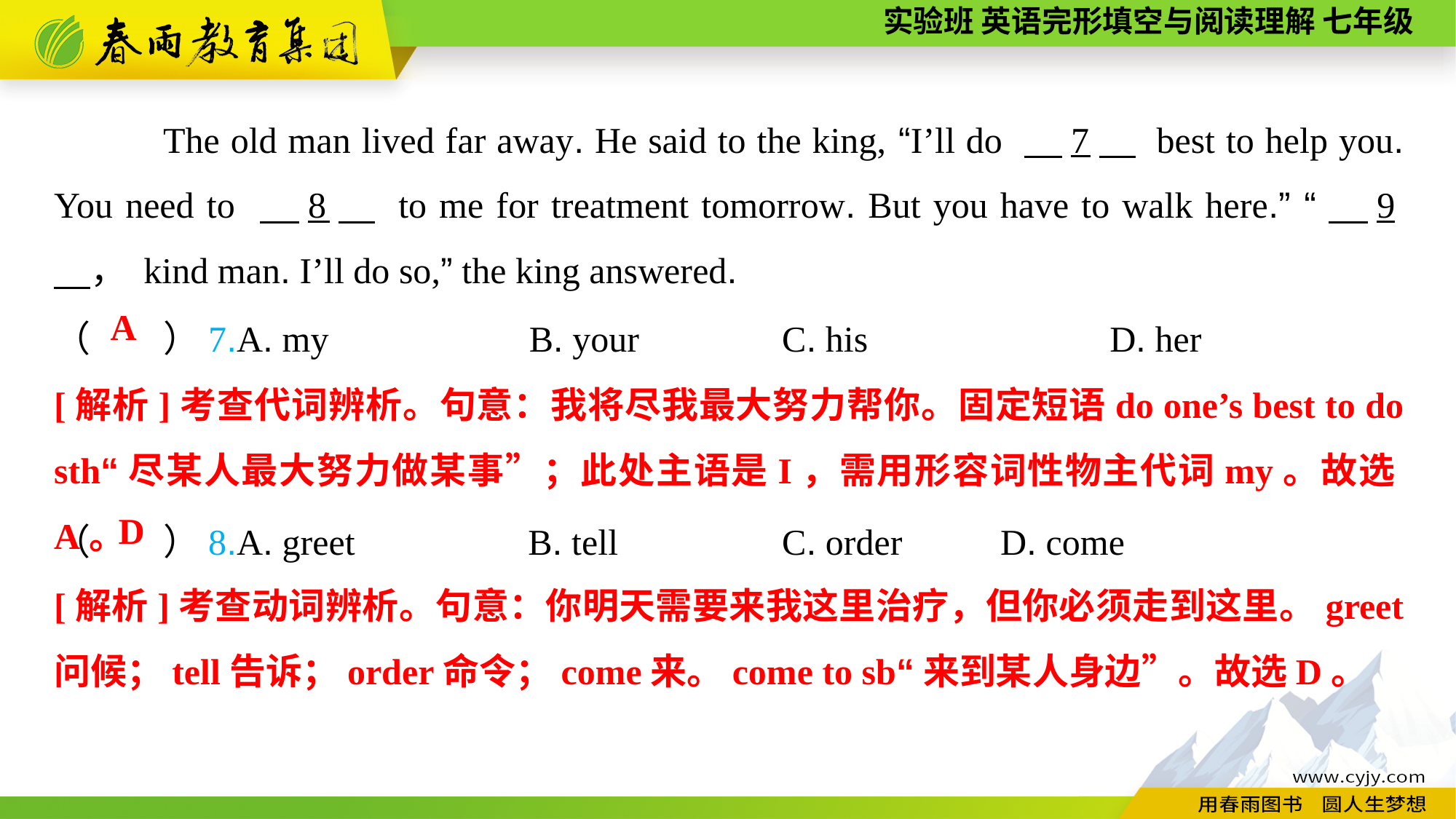

The old man lived far away. He said to the king, “I’ll do 　7　 best to help you. You need to 　8　 to me for treatment tomorrow. But you have to walk here.” “　9　， kind man. I’ll do so,” the king answered.
（　　）7.A. my                      B. your	        C. his	                    D. her
A
[解析]考查代词辨析。句意：我将尽我最大努力帮你。固定短语do one’s best to do sth“尽某人最大努力做某事”；此处主语是I，需用形容词性物主代词my。故选A。
（　　）8.A. greet                   B. tell	        C. order	        D. come
D
[解析]考查动词辨析。句意：你明天需要来我这里治疗，但你必须走到这里。greet 问候；tell告诉；order命令；come来。come to sb“来到某人身边”。故选D。